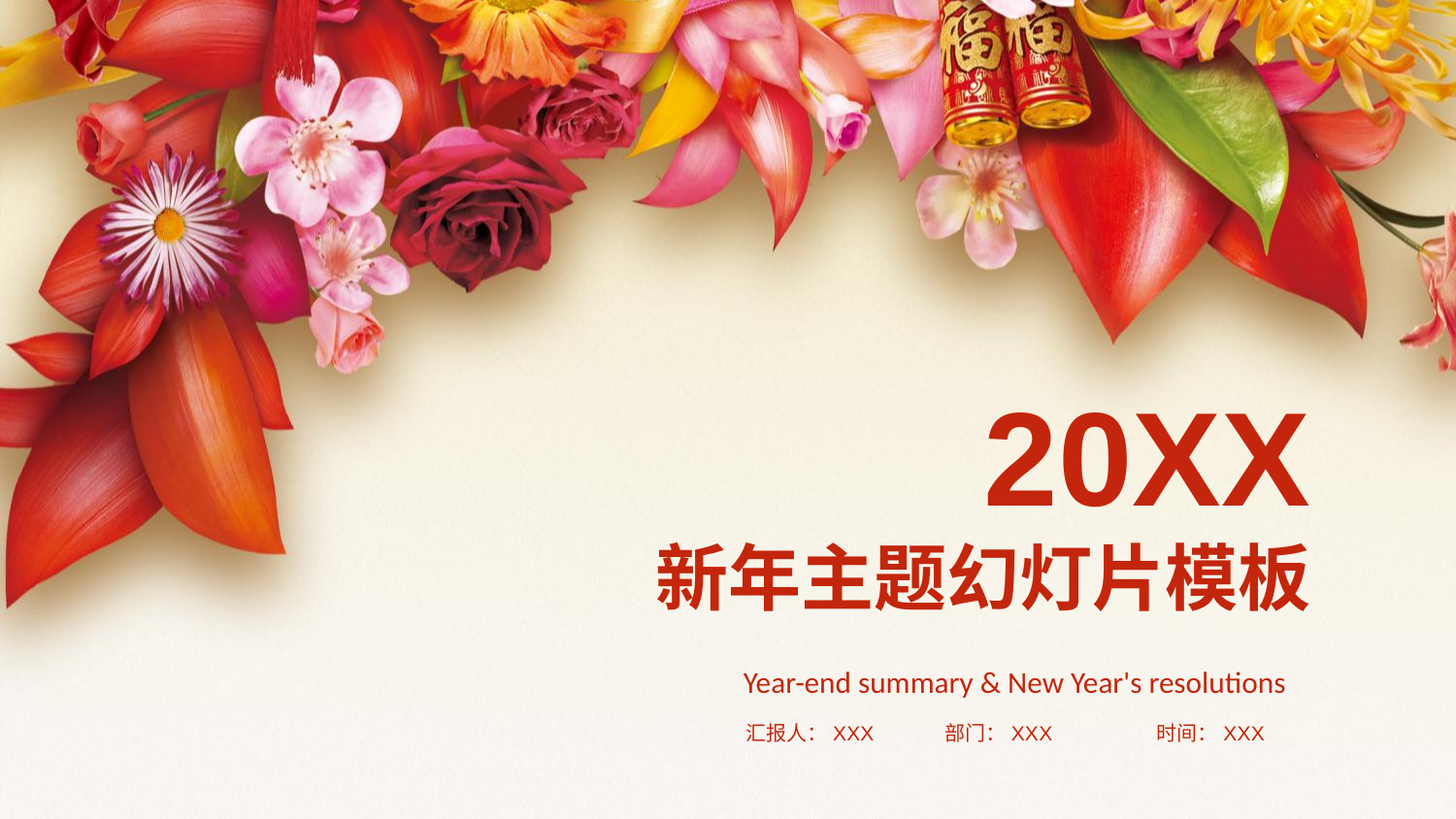

20XX
新年主题幻灯片模板
Year-end summary & New Year's resolutions
汇报人：XXX
部门：XXX
时间：XXX